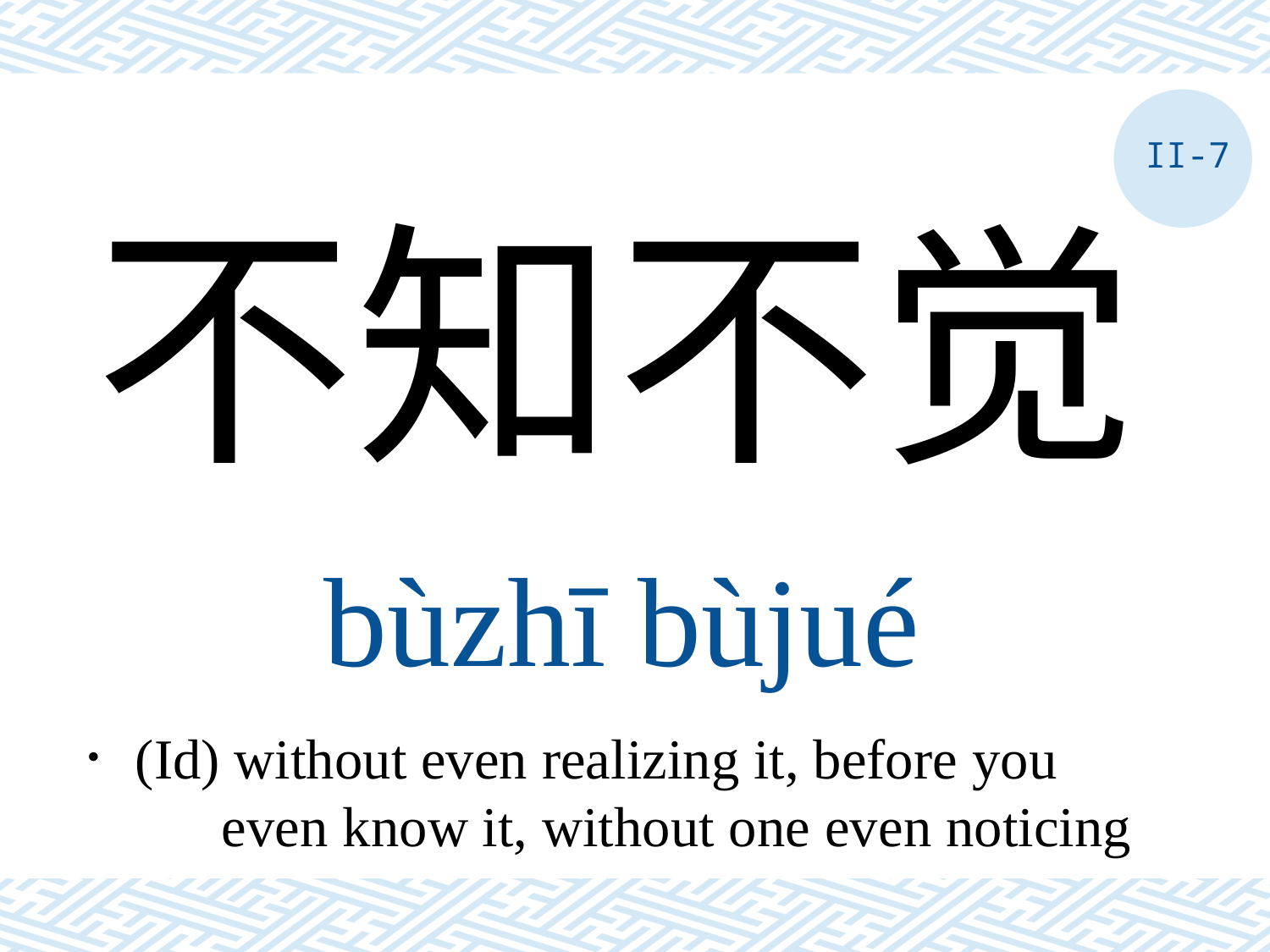

II-7

不知不觉
bùzhī bùjué
．(Id) without even realizing it, before you
           even know it, without one even noticing